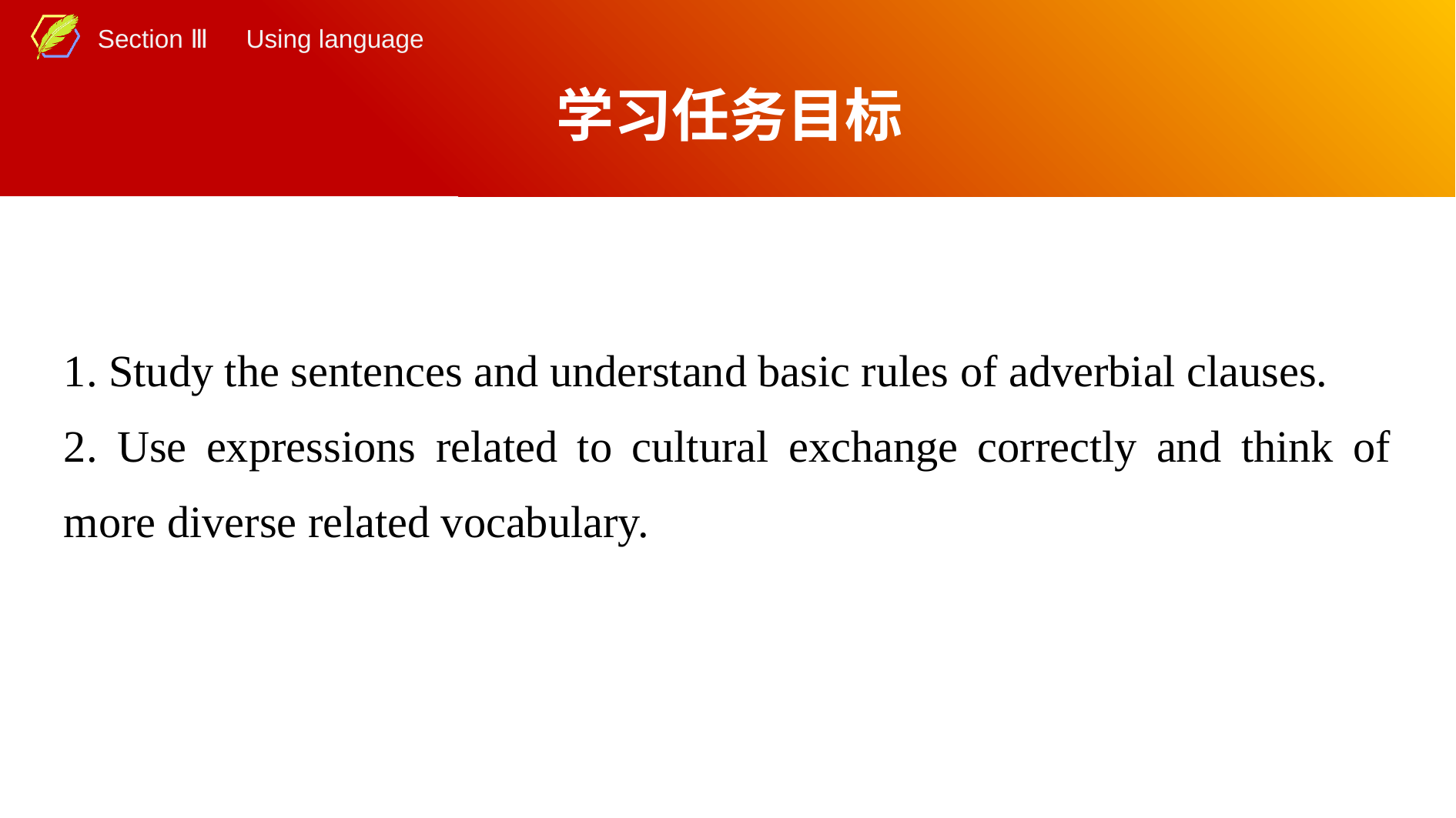

学习任务目标
1. Study the sentences and understand basic rules of adverbial clauses.
2. Use expressions related to cultural exchange correctly and think of more diverse related vocabulary.